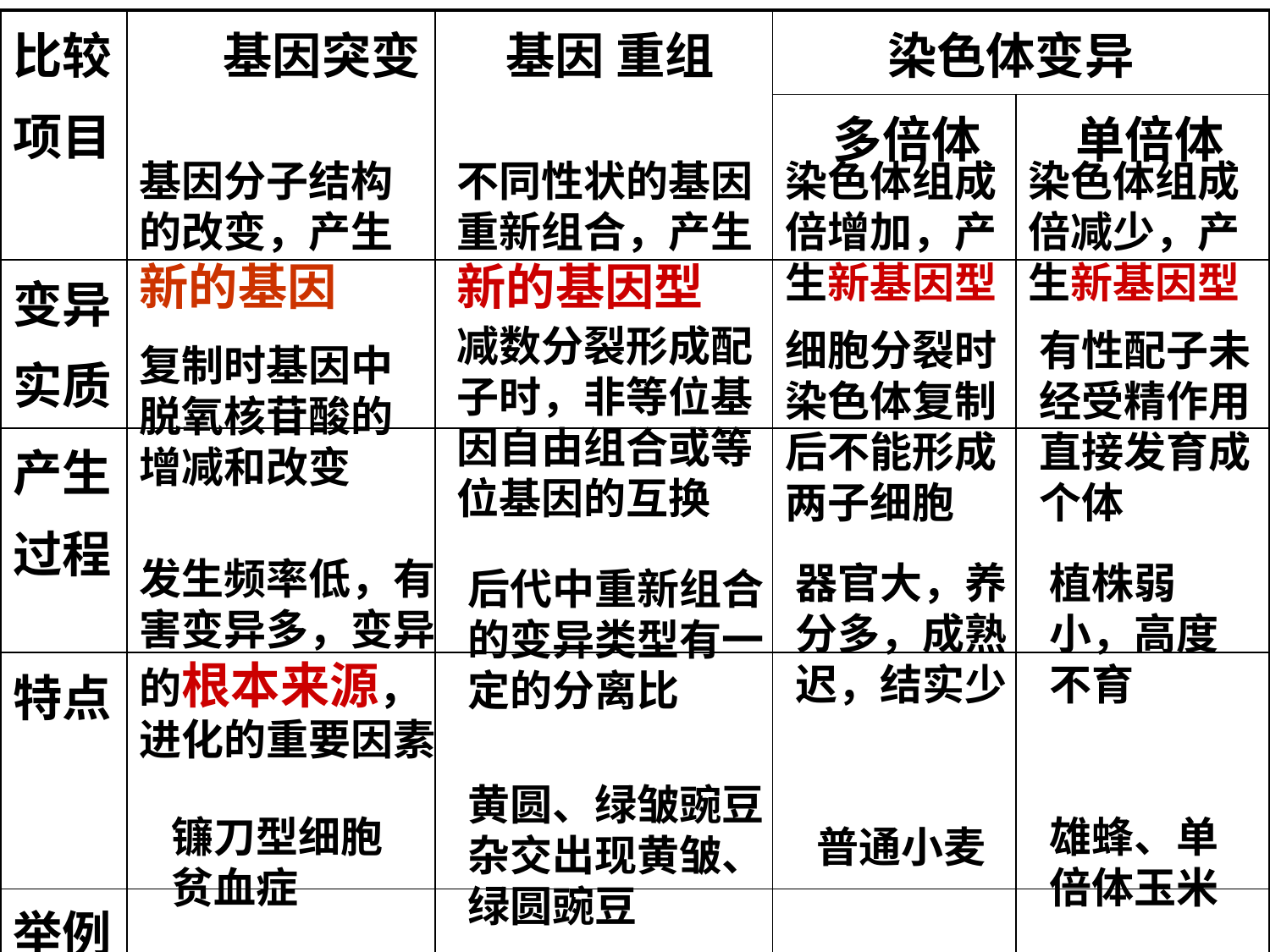

| 比较 项目 | 基因突变 | 基因 重组 | 染色体变异 |  |
| --- | --- | --- | --- | --- |
|  |  |  | 多倍体 | 单倍体 |
| 变异 实质 |  |  |  |  |
| 产生 过程 |  |  |  |  |
| 特点 |  |  |  |  |
| 举例 |  |  |  |  |
基因分子结构的改变，产生新的基因
不同性状的基因重新组合，产生新的基因型
染色体组成倍增加，产生新基因型
染色体组成倍减少，产生新基因型

减数分裂形成配子时，非等位基因自由组合或等位基因的互换
细胞分裂时染色体复制后不能形成两子细胞
有性配子未经受精作用直接发育成个体
复制时基因中脱氧核苷酸的增减和改变
发生频率低，有害变异多，变异的根本来源，进化的重要因素
器官大，养分多，成熟迟，结实少
植株弱小，高度不育
后代中重新组合的变异类型有一定的分离比
黄圆、绿皱豌豆杂交出现黄皱、绿圆豌豆
镰刀型细胞贫血症
雄蜂、单倍体玉米
普通小麦